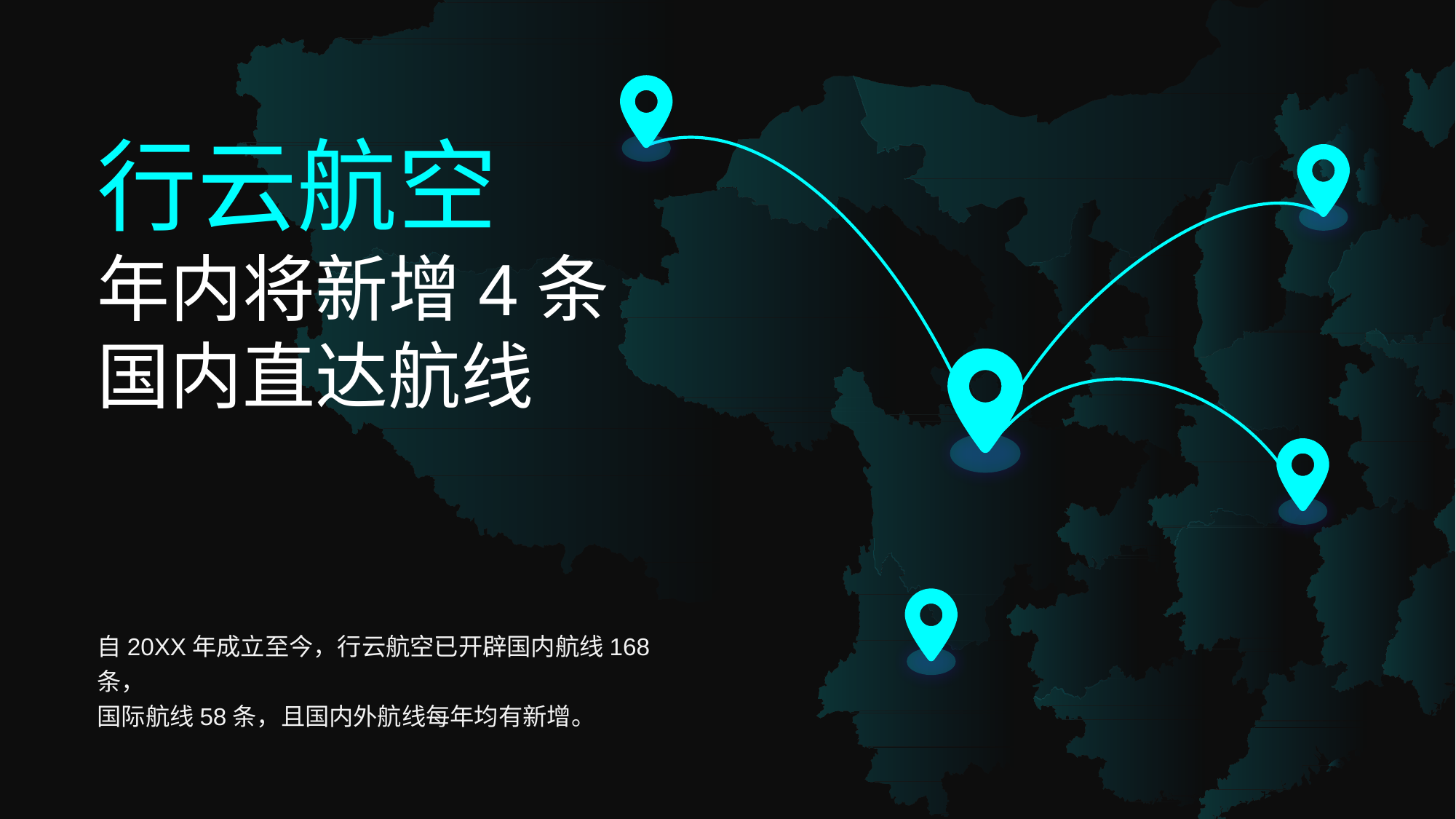

行云航空
年内将新增4条
国内直达航线

自20XX年成立至今，行云航空已开辟国内航线168条，
国际航线58条，且国内外航线每年均有新增。